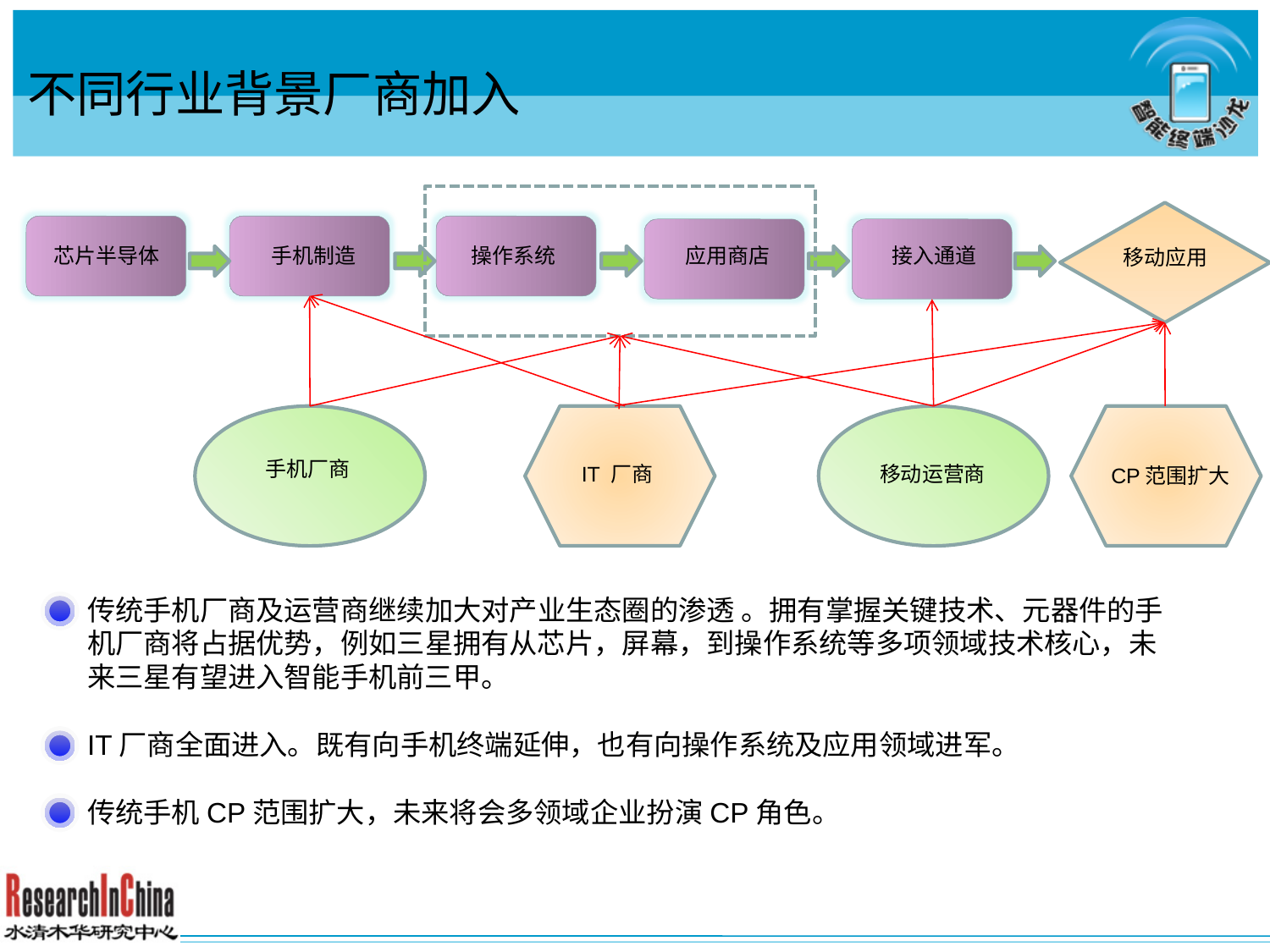

不同行业背景厂商加入

芯片半导体
手机制造
操作系统
应用商店
接入通道
移动应用

手机厂商
IT 厂商
移动运营商
CP范围扩大
传统手机厂商及运营商继续加大对产业生态圈的渗透 。拥有掌握关键技术、元器件的手机厂商将占据优势，例如三星拥有从芯片，屏幕，到操作系统等多项领域技术核心，未来三星有望进入智能手机前三甲。

IT厂商全面进入。既有向手机终端延伸，也有向操作系统及应用领域进军。

传统手机CP范围扩大，未来将会多领域企业扮演CP角色。